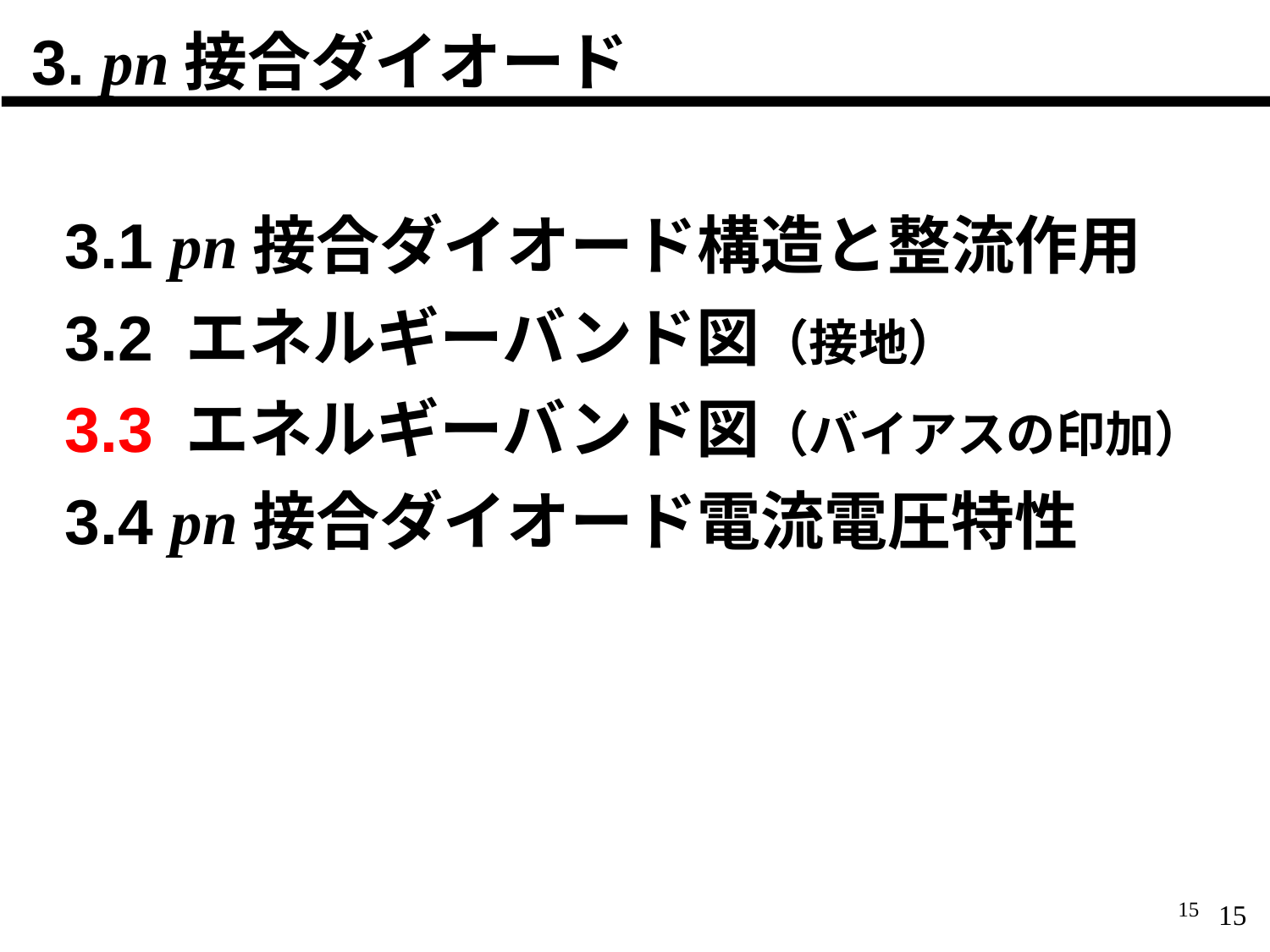

# 3. pn接合ダイオード
3.1 pn接合ダイオード構造と整流作用
3.2 エネルギーバンド図（接地）
3.3 エネルギーバンド図（バイアスの印加）
3.4 pn接合ダイオード電流電圧特性
15